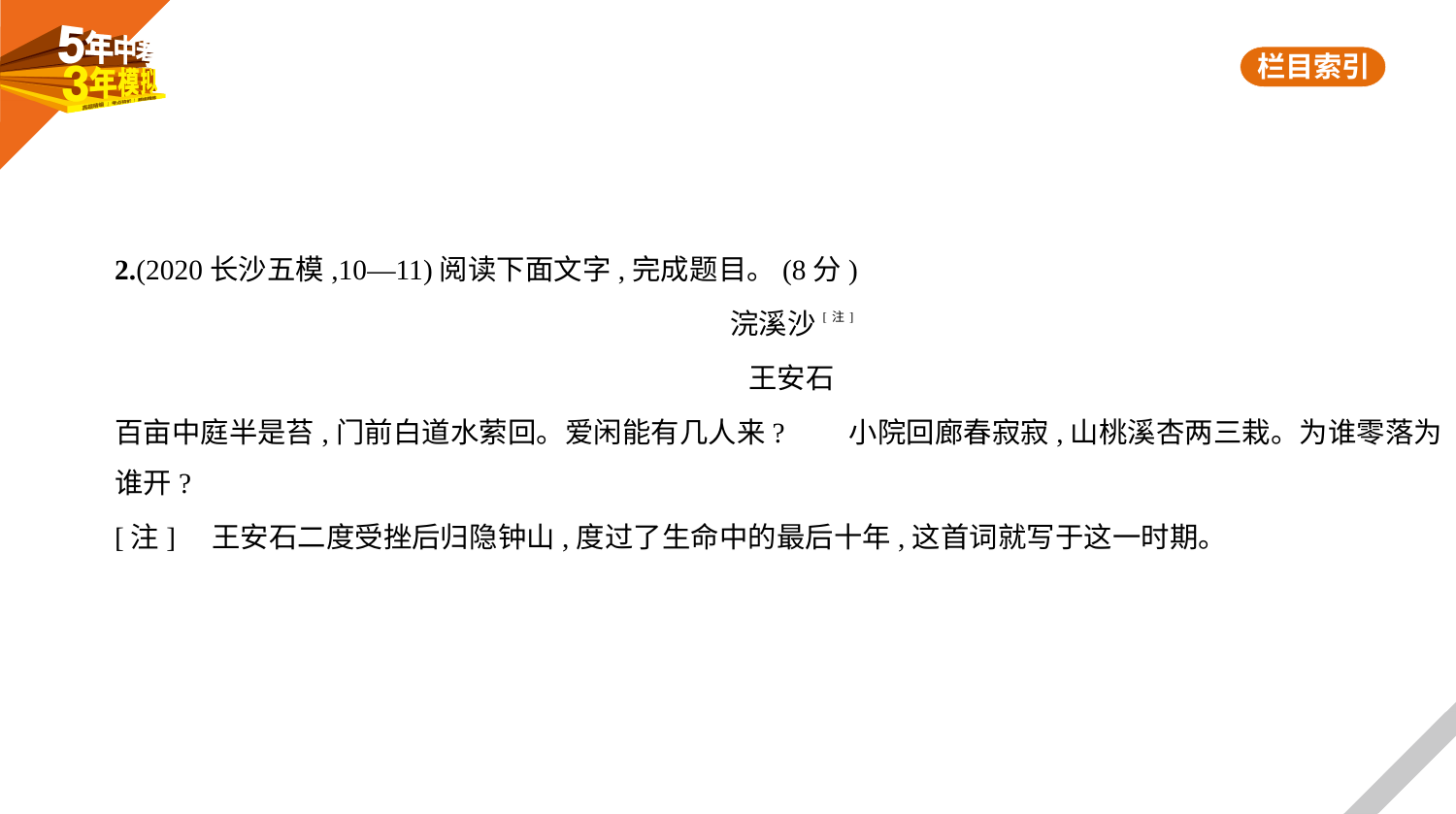

2.(2020长沙五模,10—11)阅读下面文字,完成题目。(8分)
浣溪沙[注]
王安石
百亩中庭半是苔,门前白道水萦回。爱闲能有几人来?　　小院回廊春寂寂,山桃溪杏两三栽。为谁零落为
谁开?
[注]    王安石二度受挫后归隐钟山,度过了生命中的最后十年,这首词就写于这一时期。